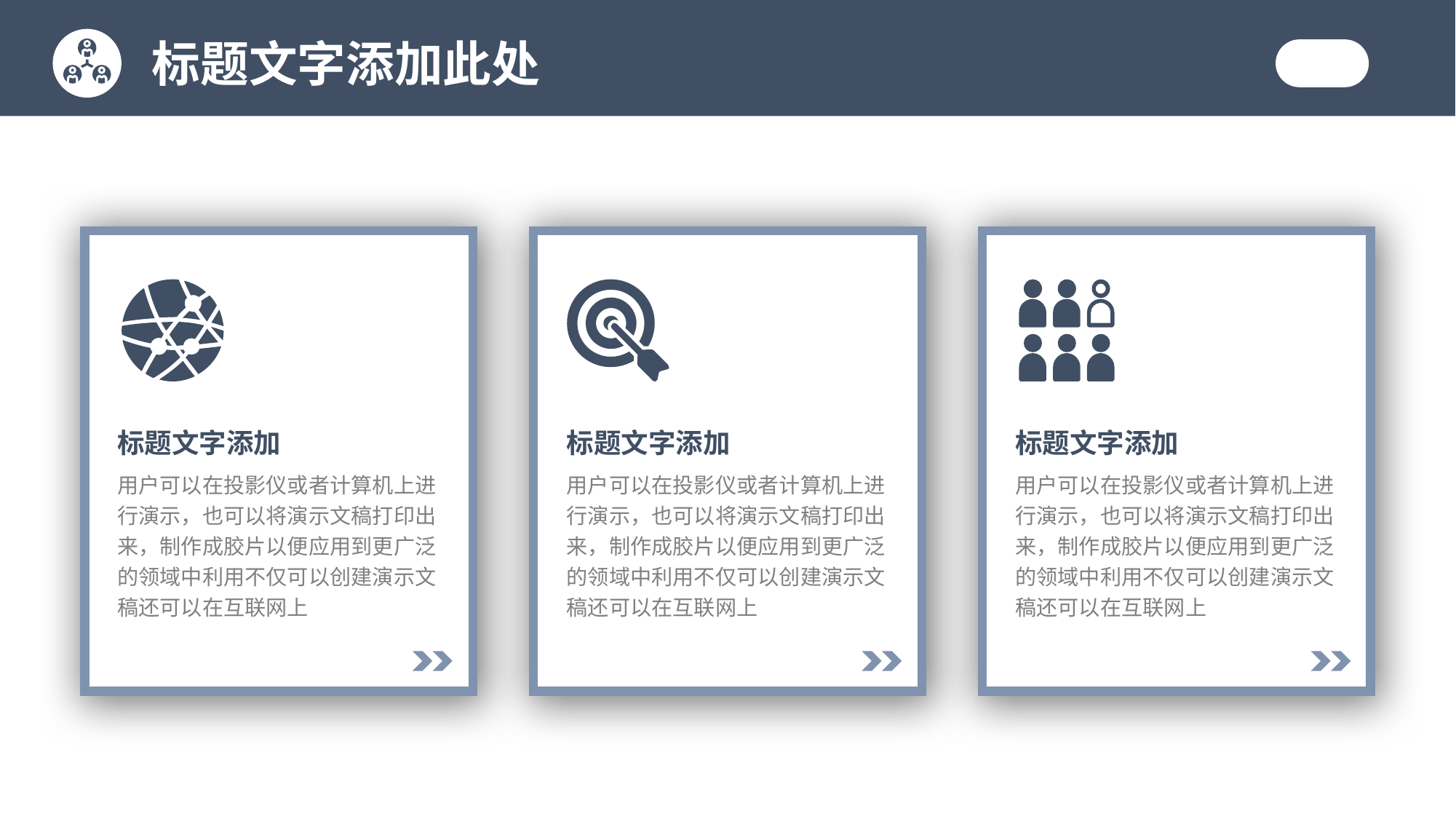

标题文字添加此处

4

标题文字添加
用户可以在投影仪或者计算机上进行演示，也可以将演示文稿打印出来，制作成胶片以便应用到更广泛的领域中利用不仅可以创建演示文稿还可以在互联网上
标题文字添加
用户可以在投影仪或者计算机上进行演示，也可以将演示文稿打印出来，制作成胶片以便应用到更广泛的领域中利用不仅可以创建演示文稿还可以在互联网上
标题文字添加
用户可以在投影仪或者计算机上进行演示，也可以将演示文稿打印出来，制作成胶片以便应用到更广泛的领域中利用不仅可以创建演示文稿还可以在互联网上